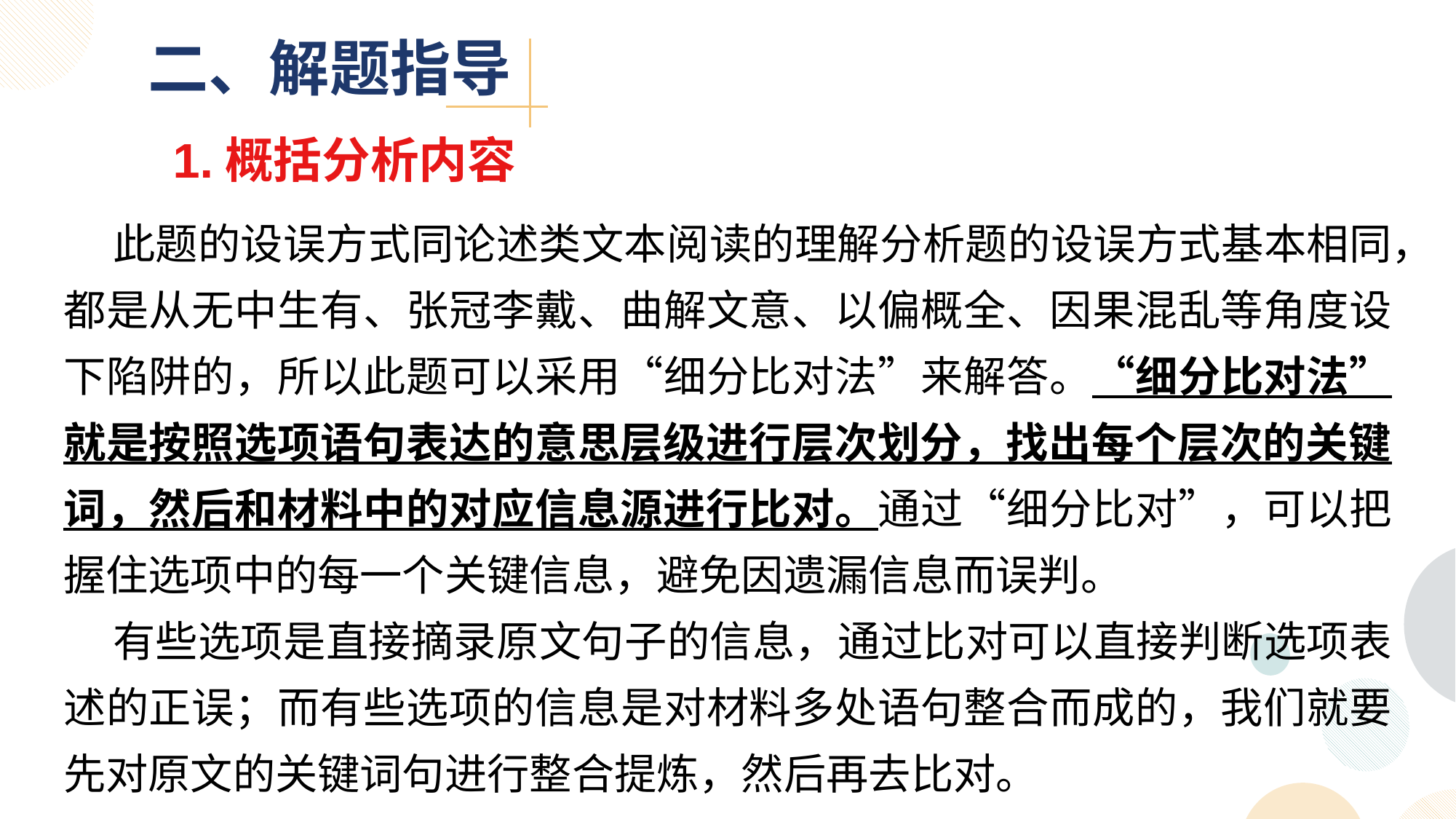

二、解题指导
1.概括分析内容
    此题的设误方式同论述类文本阅读的理解分析题的设误方式基本相同，都是从无中生有、张冠李戴、曲解文意、以偏概全、因果混乱等角度设下陷阱的，所以此题可以采用“细分比对法”来解答。“细分比对法”就是按照选项语句表达的意思层级进行层次划分，找出每个层次的关键词，然后和材料中的对应信息源进行比对。通过“细分比对”，可以把握住选项中的每一个关键信息，避免因遗漏信息而误判。
    有些选项是直接摘录原文句子的信息，通过比对可以直接判断选项表述的正误；而有些选项的信息是对材料多处语句整合而成的，我们就要先对原文的关键词句进行整合提炼，然后再去比对。